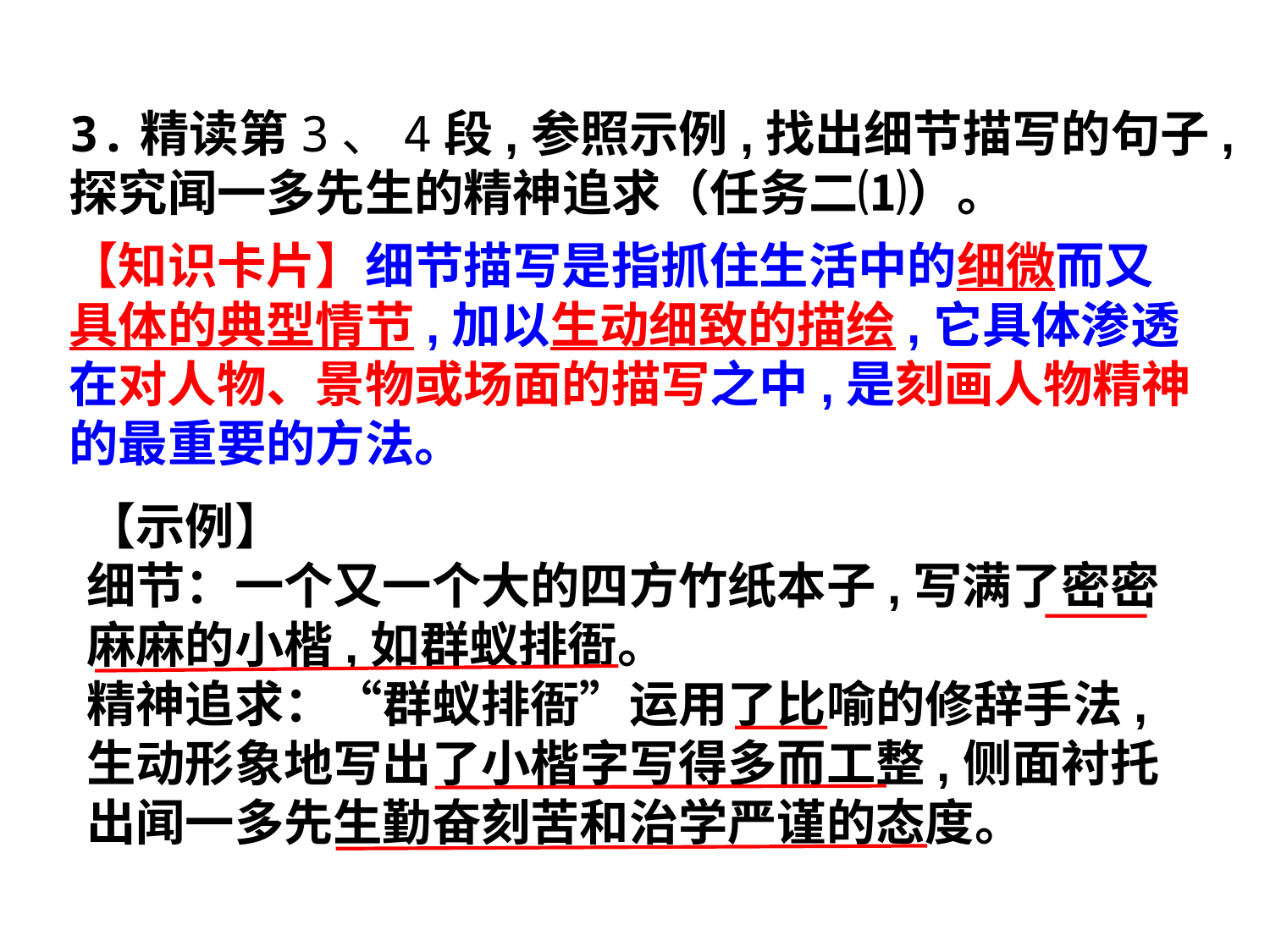

3.精读第3、4段,参照示例,找出细节描写的句子,探究闻一多先生的精神追求（任务二⑴）。
【知识卡片】细节描写是指抓住生活中的细微而又具体的典型情节,加以生动细致的描绘,它具体渗透在对人物、景物或场面的描写之中,是刻画人物精神的最重要的方法。
【示例】
细节：一个又一个大的四方竹纸本子,写满了密密麻麻的小楷,如群蚁排衙。
精神追求：“群蚁排衙”运用了比喻的修辞手法,生动形象地写出了小楷字写得多而工整,侧面衬托出闻一多先生勤奋刻苦和治学严谨的态度。